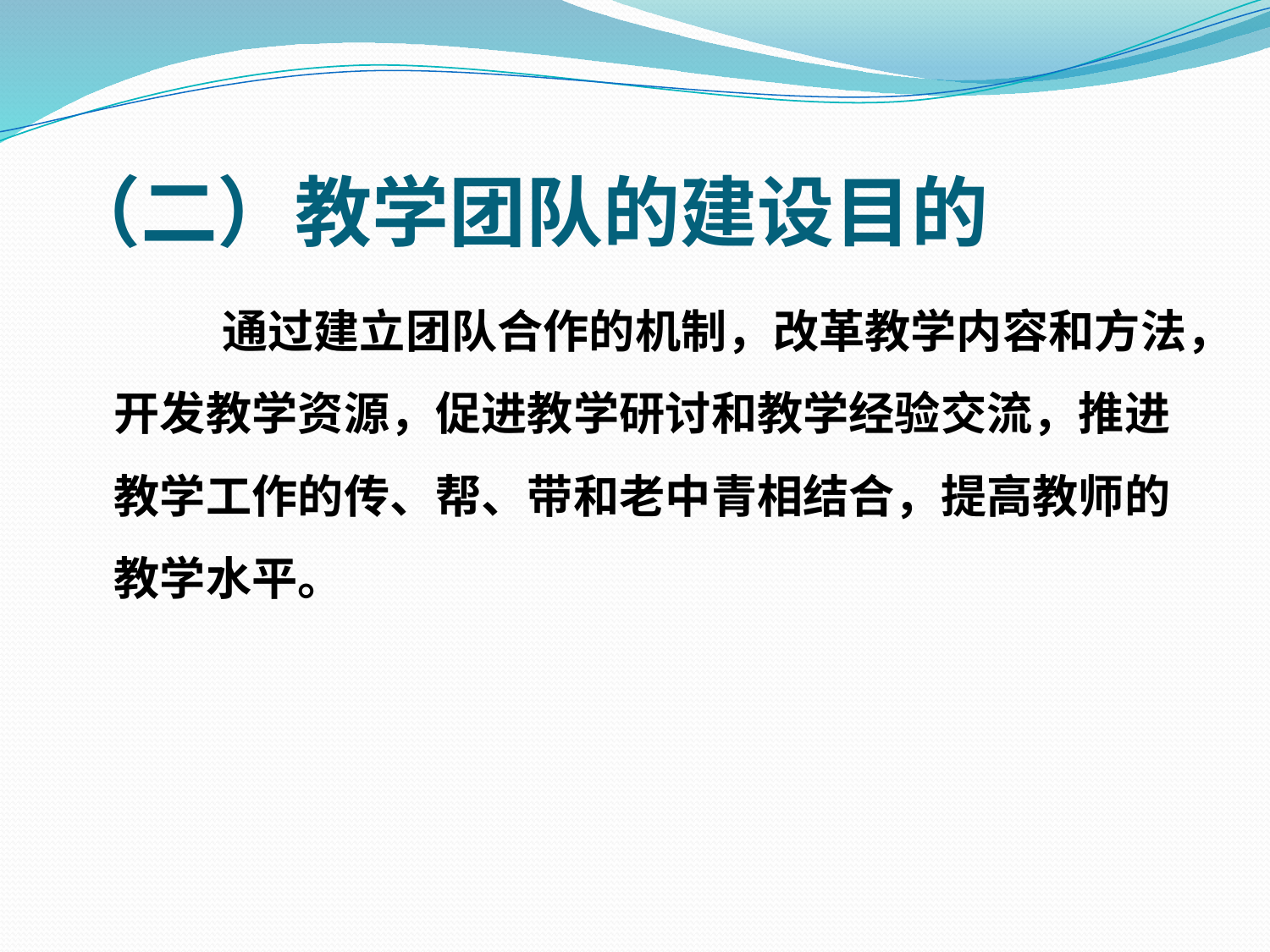

# （二）教学团队的建设目的
             通过建立团队合作的机制，改革教学内容和方法，开发教学资源，促进教学研讨和教学经验交流，推进教学工作的传、帮、带和老中青相结合，提高教师的教学水平。